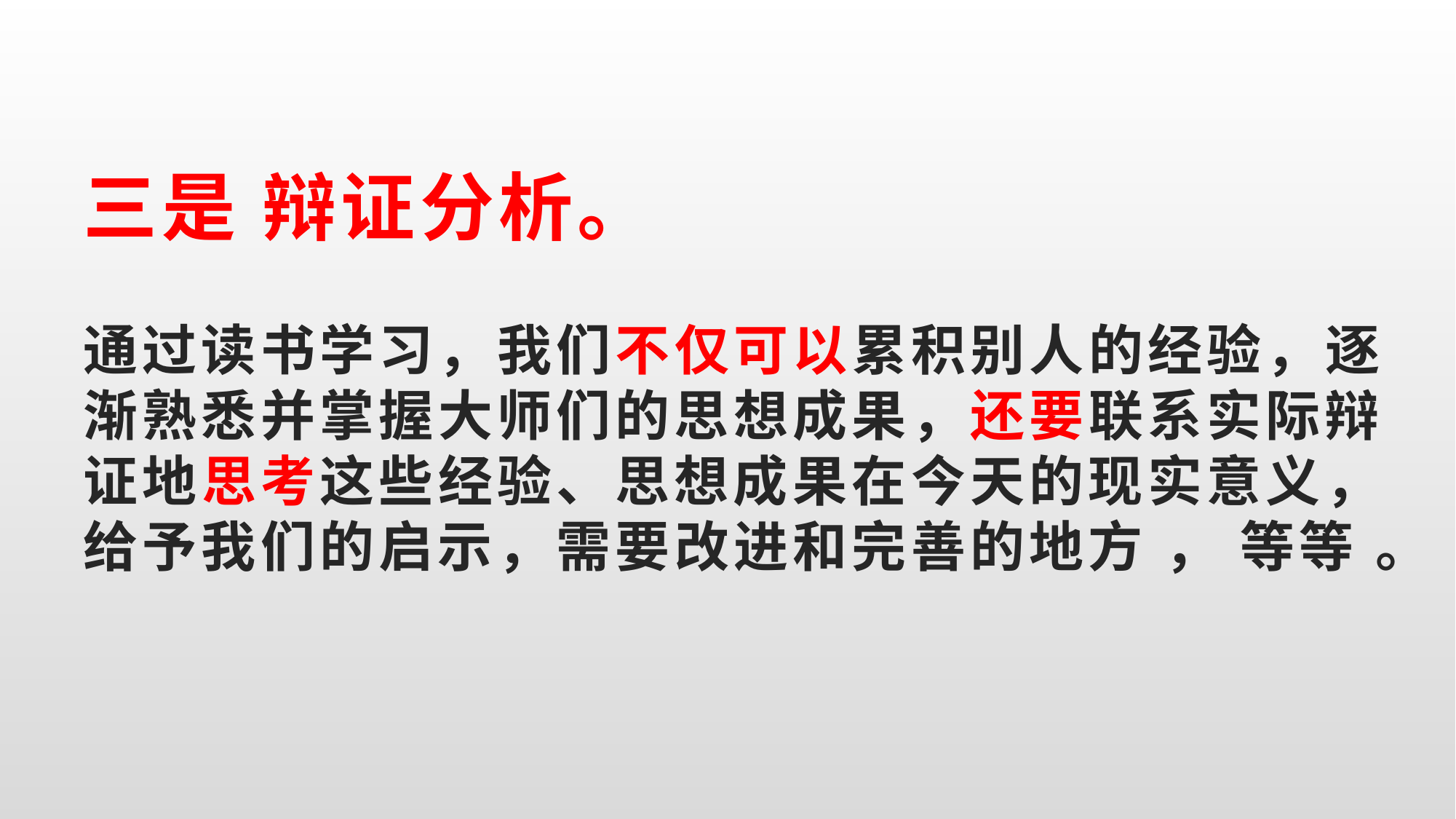

# 三是 辩证分析。 通过读书学习，我们不仅可以累积别人的经验，逐渐熟悉并掌握大师们的思想成果，还要联系实际辩证地思考这些经验、思想成果在今天的现实意义，给予我们的启示，需要改进和完善的地方 ， 等等 。